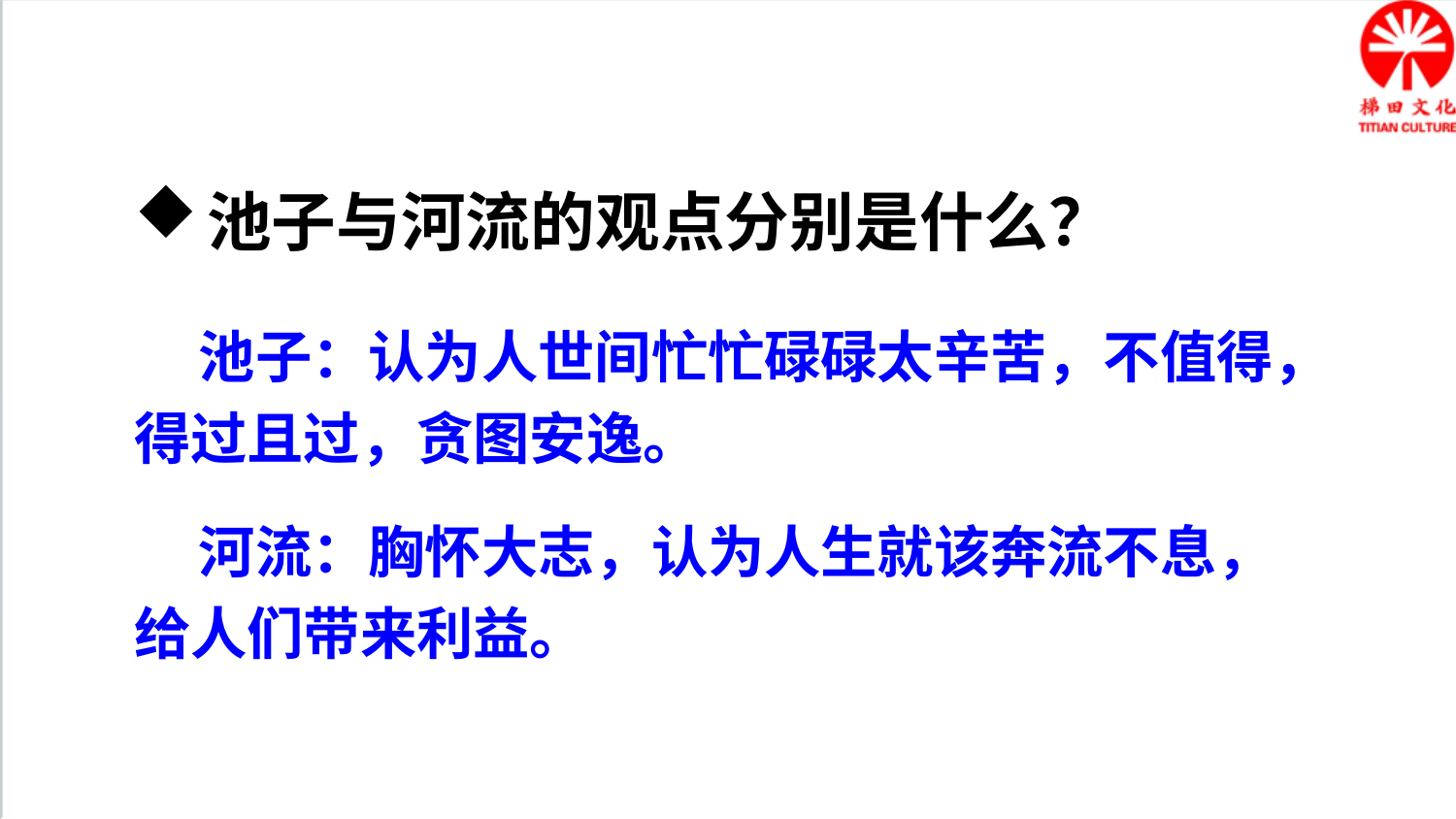

池子与河流的观点分别是什么？
    池子：认为人世间忙忙碌碌太辛苦，不值得，得过且过，贪图安逸。
    河流：胸怀大志，认为人生就该奔流不息，给人们带来利益。